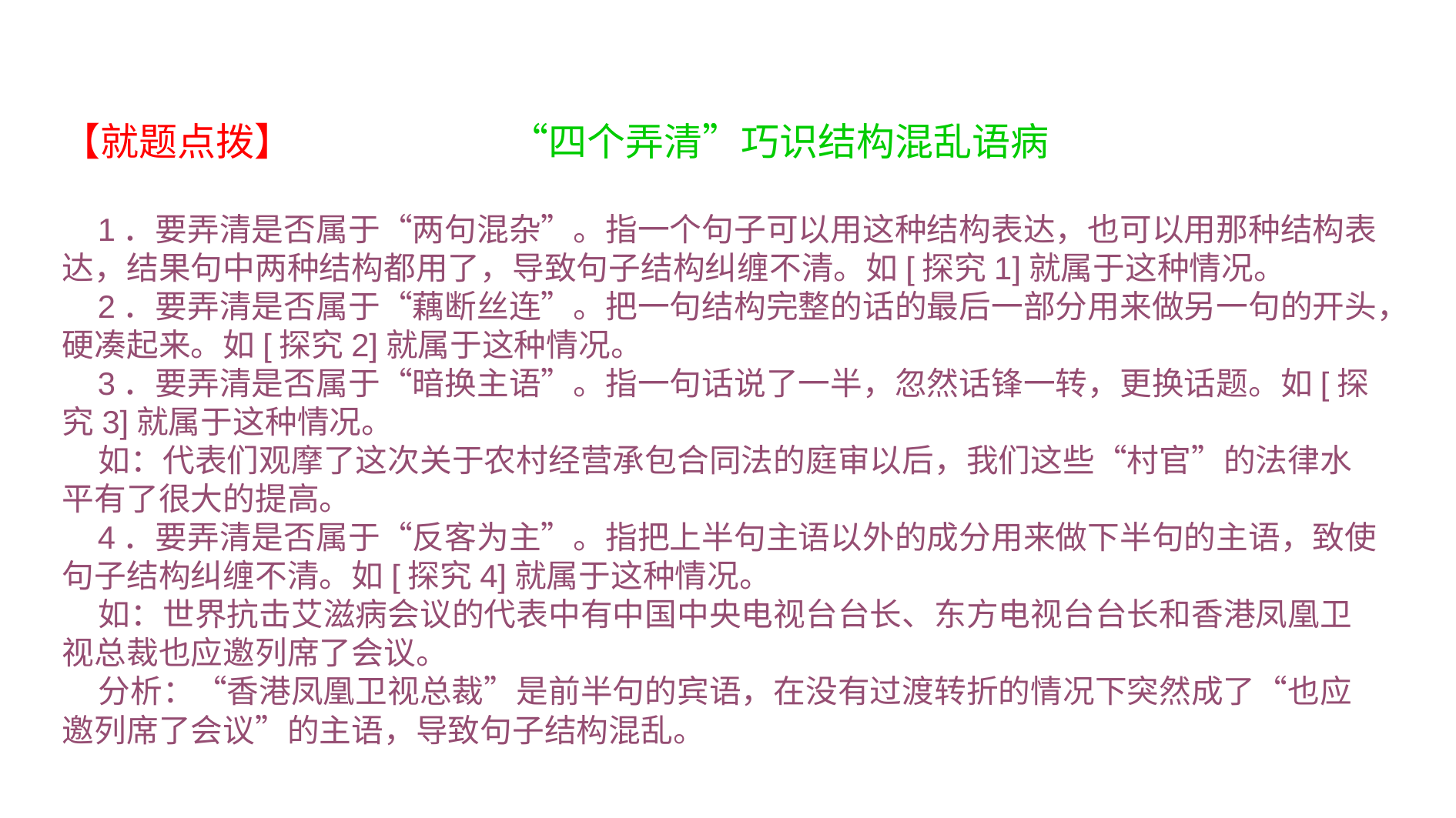

【就题点拨】                         “四个弄清”巧识结构混乱语病

    1．要弄清是否属于“两句混杂”。指一个句子可以用这种结构表达，也可以用那种结构表达，结果句中两种结构都用了，导致句子结构纠缠不清。如[探究1]就属于这种情况。
    2．要弄清是否属于“藕断丝连”。把一句结构完整的话的最后一部分用来做另一句的开头，硬凑起来。如[探究2]就属于这种情况。
    3．要弄清是否属于“暗换主语”。指一句话说了一半，忽然话锋一转，更换话题。如[探究3]就属于这种情况。
    如：代表们观摩了这次关于农村经营承包合同法的庭审以后，我们这些“村官”的法律水平有了很大的提高。
    4．要弄清是否属于“反客为主”。指把上半句主语以外的成分用来做下半句的主语，致使句子结构纠缠不清。如[探究4]就属于这种情况。
    如：世界抗击艾滋病会议的代表中有中国中央电视台台长、东方电视台台长和香港凤凰卫视总裁也应邀列席了会议。
    分析：“香港凤凰卫视总裁”是前半句的宾语，在没有过渡转折的情况下突然成了“也应邀列席了会议”的主语，导致句子结构混乱。